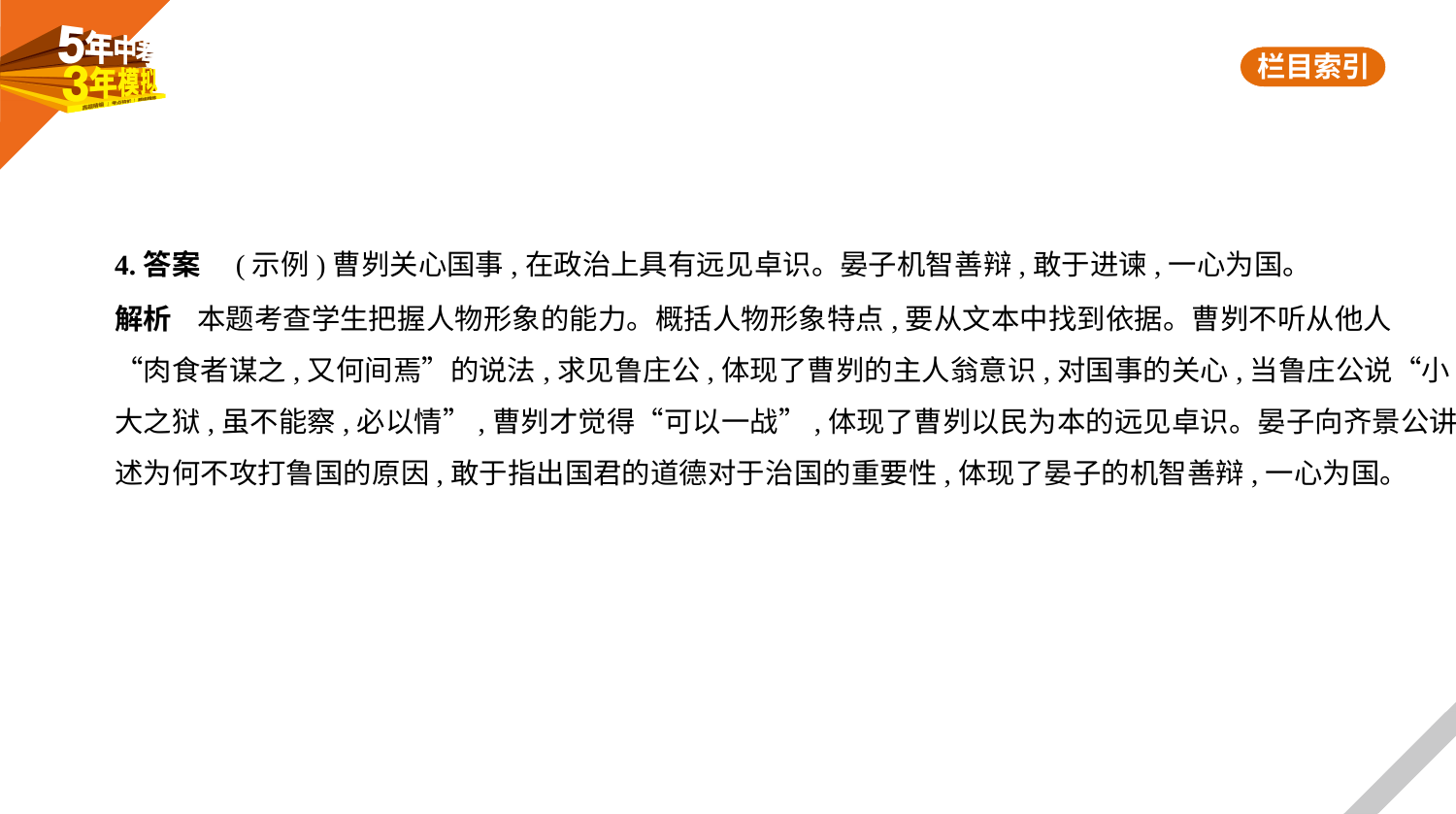

4.答案　(示例)曹刿关心国事,在政治上具有远见卓识。晏子机智善辩,敢于进谏,一心为国。
解析    本题考查学生把握人物形象的能力。概括人物形象特点,要从文本中找到依据。曹刿不听从他人
“肉食者谋之,又何间焉”的说法,求见鲁庄公,体现了曹刿的主人翁意识,对国事的关心,当鲁庄公说“小
大之狱,虽不能察,必以情”,曹刿才觉得“可以一战”,体现了曹刿以民为本的远见卓识。晏子向齐景公讲
述为何不攻打鲁国的原因,敢于指出国君的道德对于治国的重要性,体现了晏子的机智善辩,一心为国。